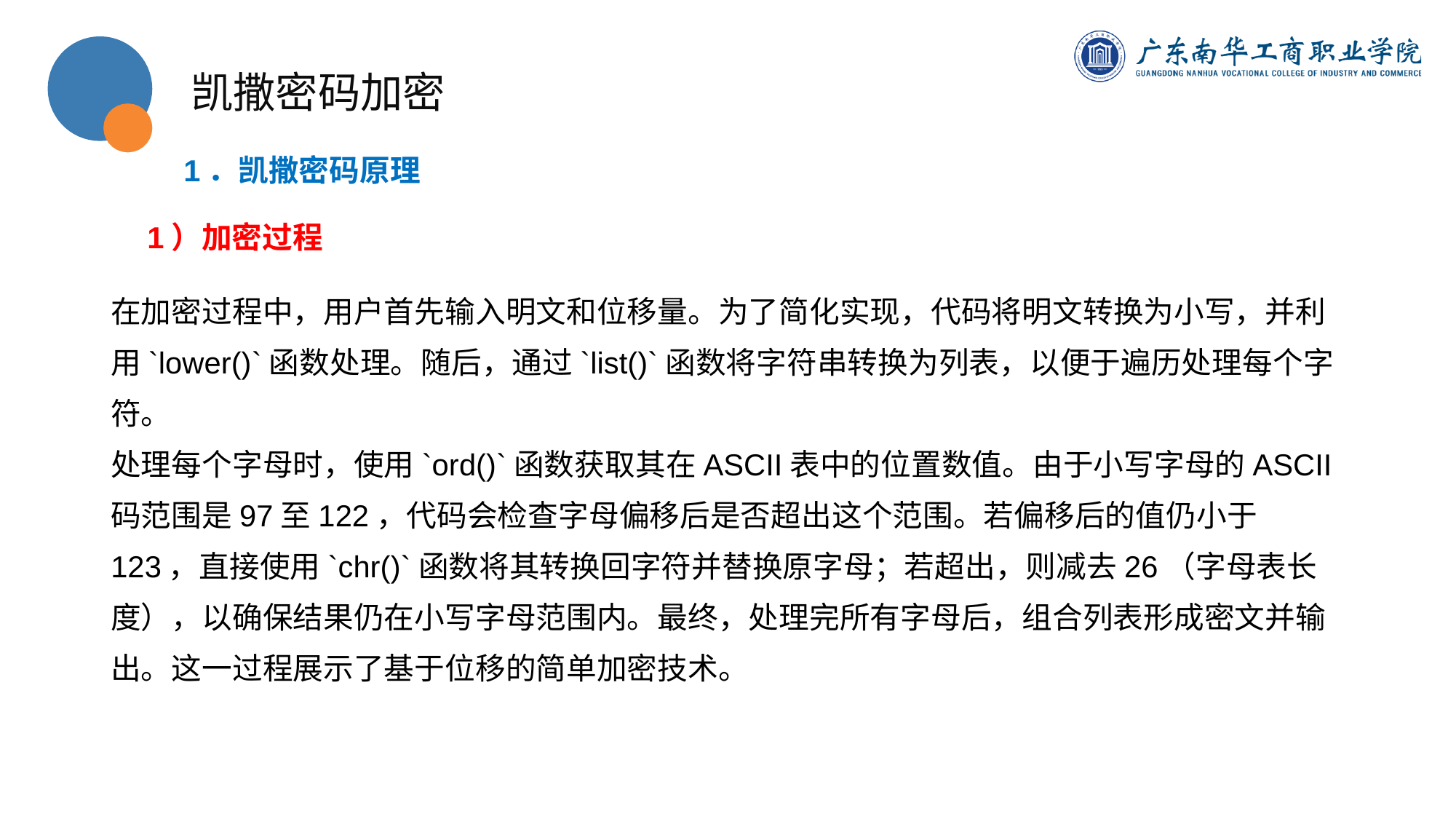

凯撒密码加密

1．凯撒密码原理
1）加密过程
在加密过程中，用户首先输入明文和位移量。为了简化实现，代码将明文转换为小写，并利用`lower()`函数处理。随后，通过`list()`函数将字符串转换为列表，以便于遍历处理每个字符。
处理每个字母时，使用`ord()`函数获取其在ASCII表中的位置数值。由于小写字母的ASCII码范围是97至122，代码会检查字母偏移后是否超出这个范围。若偏移后的值仍小于123，直接使用`chr()`函数将其转换回字符并替换原字母；若超出，则减去26（字母表长度），以确保结果仍在小写字母范围内。最终，处理完所有字母后，组合列表形成密文并输出。这一过程展示了基于位移的简单加密技术。